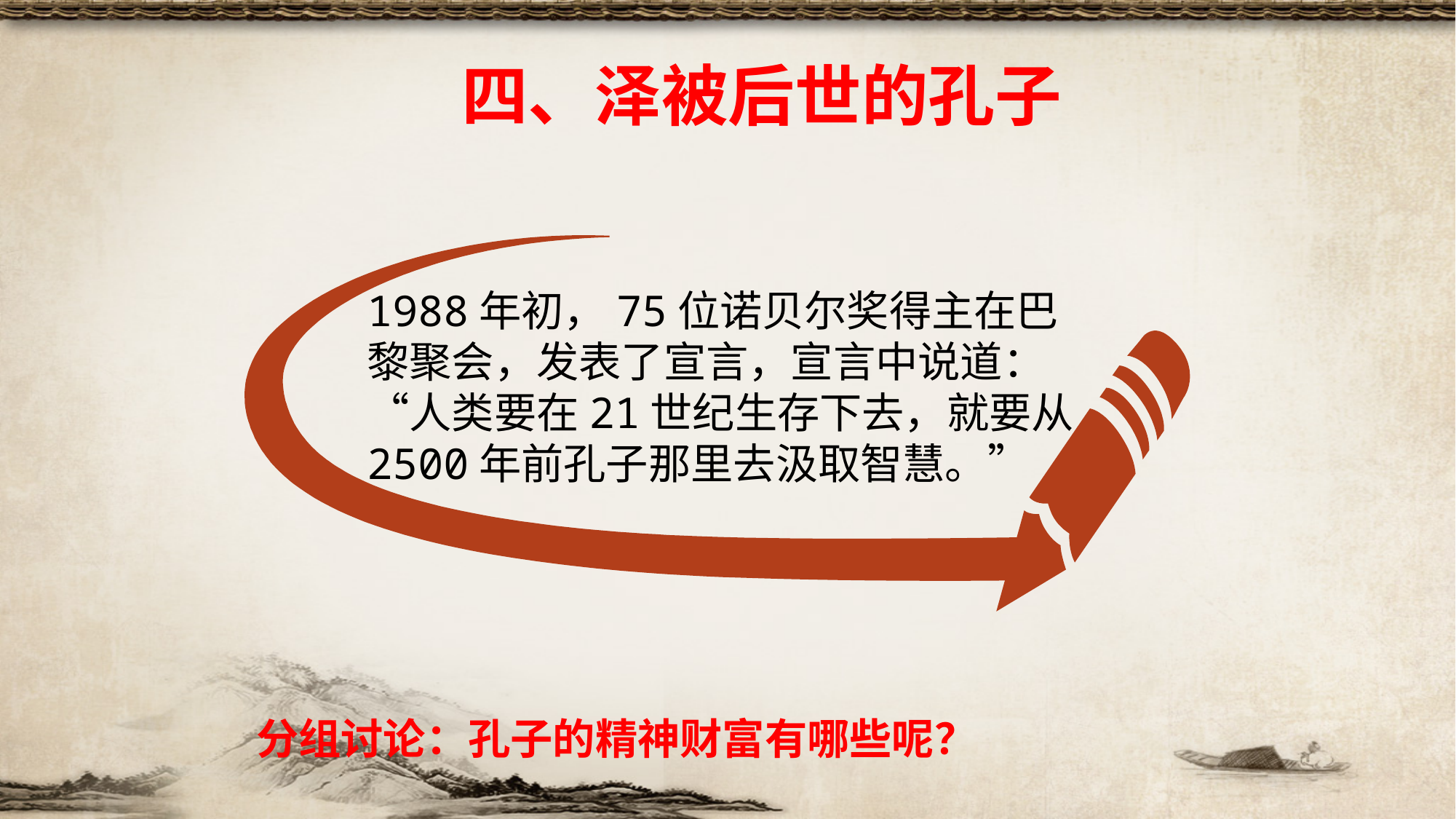

四、泽被后世的孔子

1988年初，75位诺贝尔奖得主在巴黎聚会，发表了宣言，宣言中说道：“人类要在21世纪生存下去，就要从2500年前孔子那里去汲取智慧。”

分组讨论：孔子的精神财富有哪些呢？